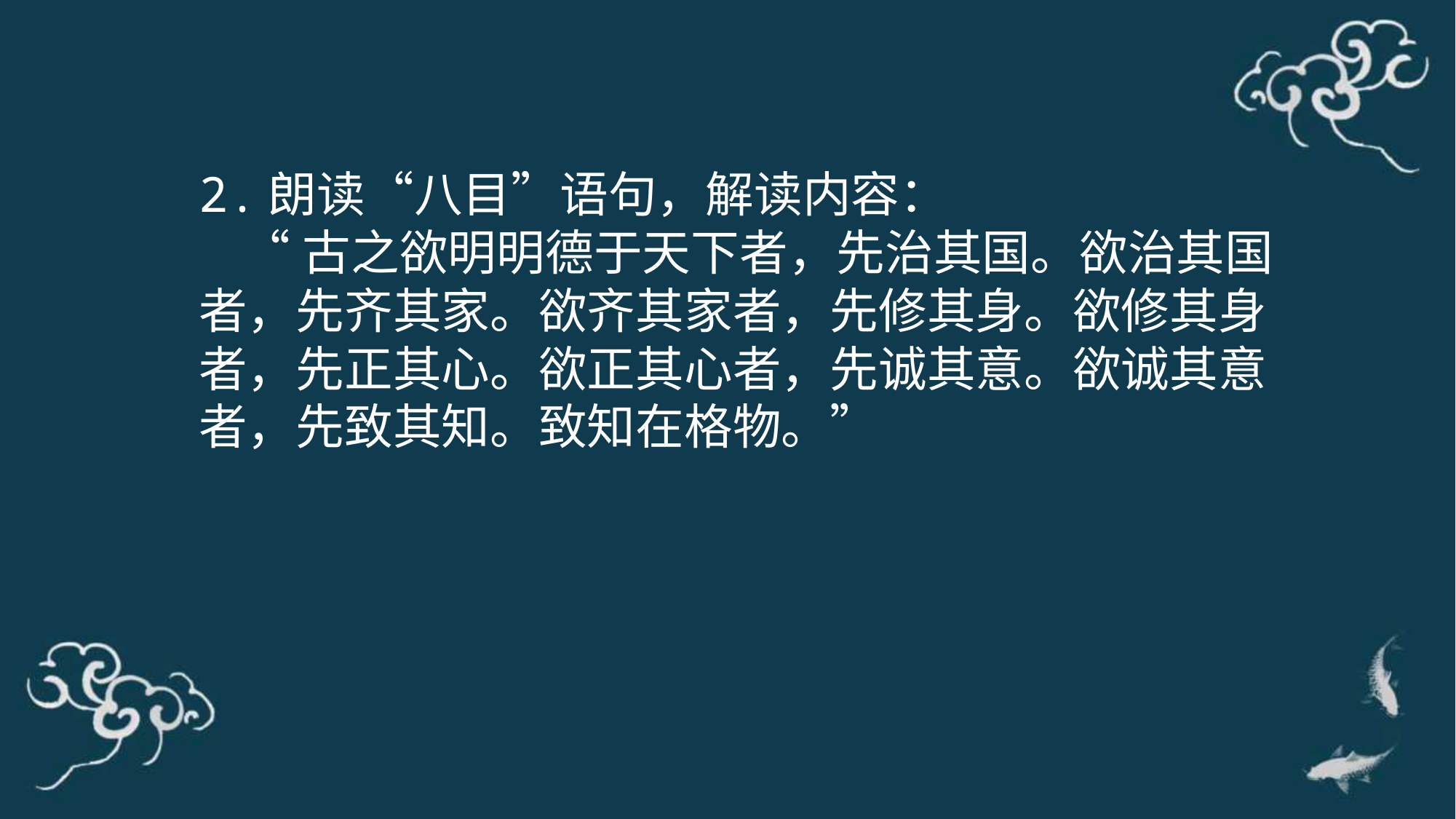

2.朗读“八目”语句，解读内容：
    “古之欲明明德于天下者，先治其国。欲治其国者，先齐其家。欲齐其家者，先修其身。欲修其身者，先正其心。欲正其心者，先诚其意。欲诚其意者，先致其知。致知在格物。”